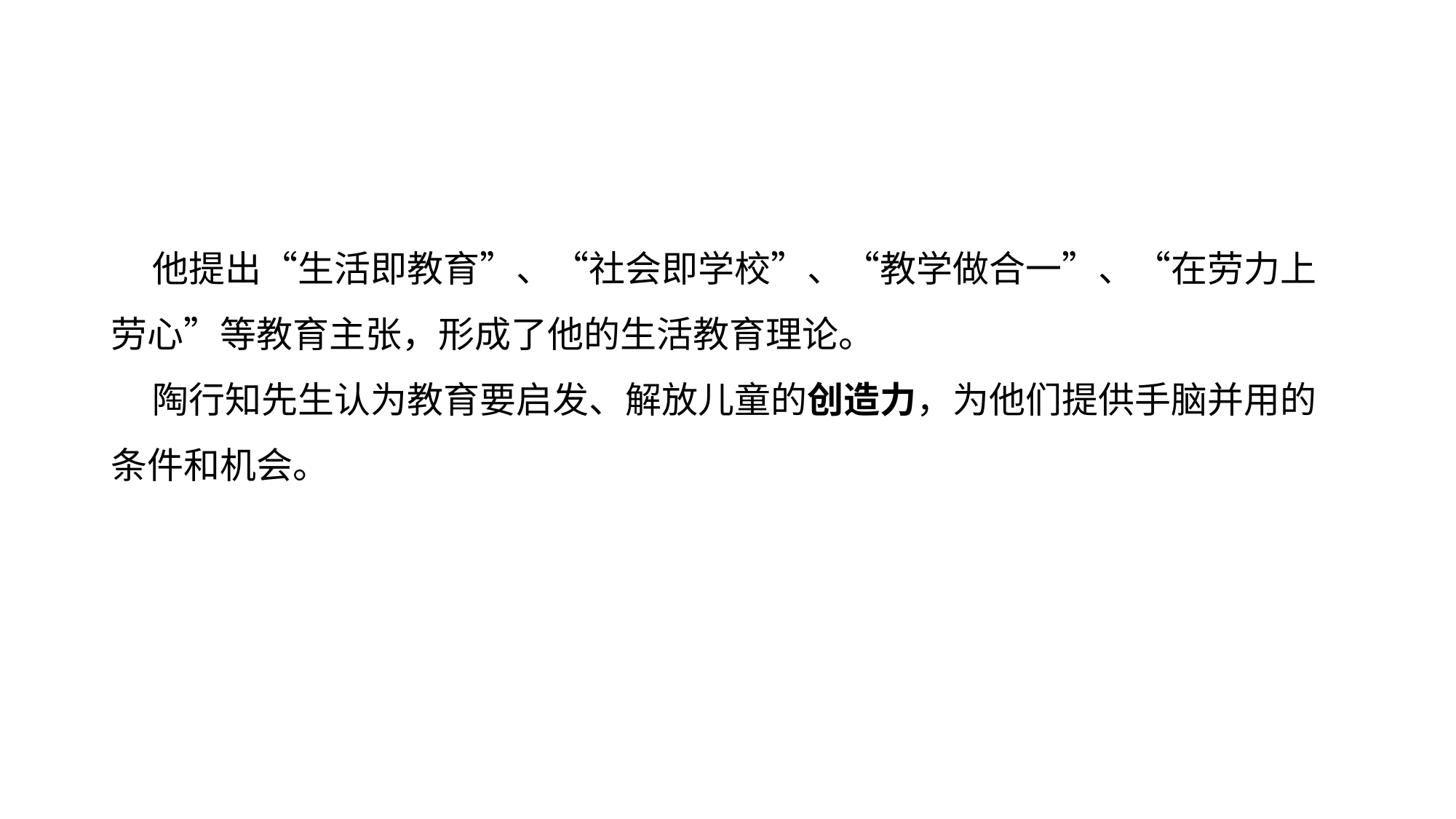

#
    他提出“生活即教育”、“社会即学校”、“教学做合一”、“在劳力上劳心”等教育主张，形成了他的生活教育理论。
    陶行知先生认为教育要启发、解放儿童的创造力，为他们提供手脑并用的条件和机会。